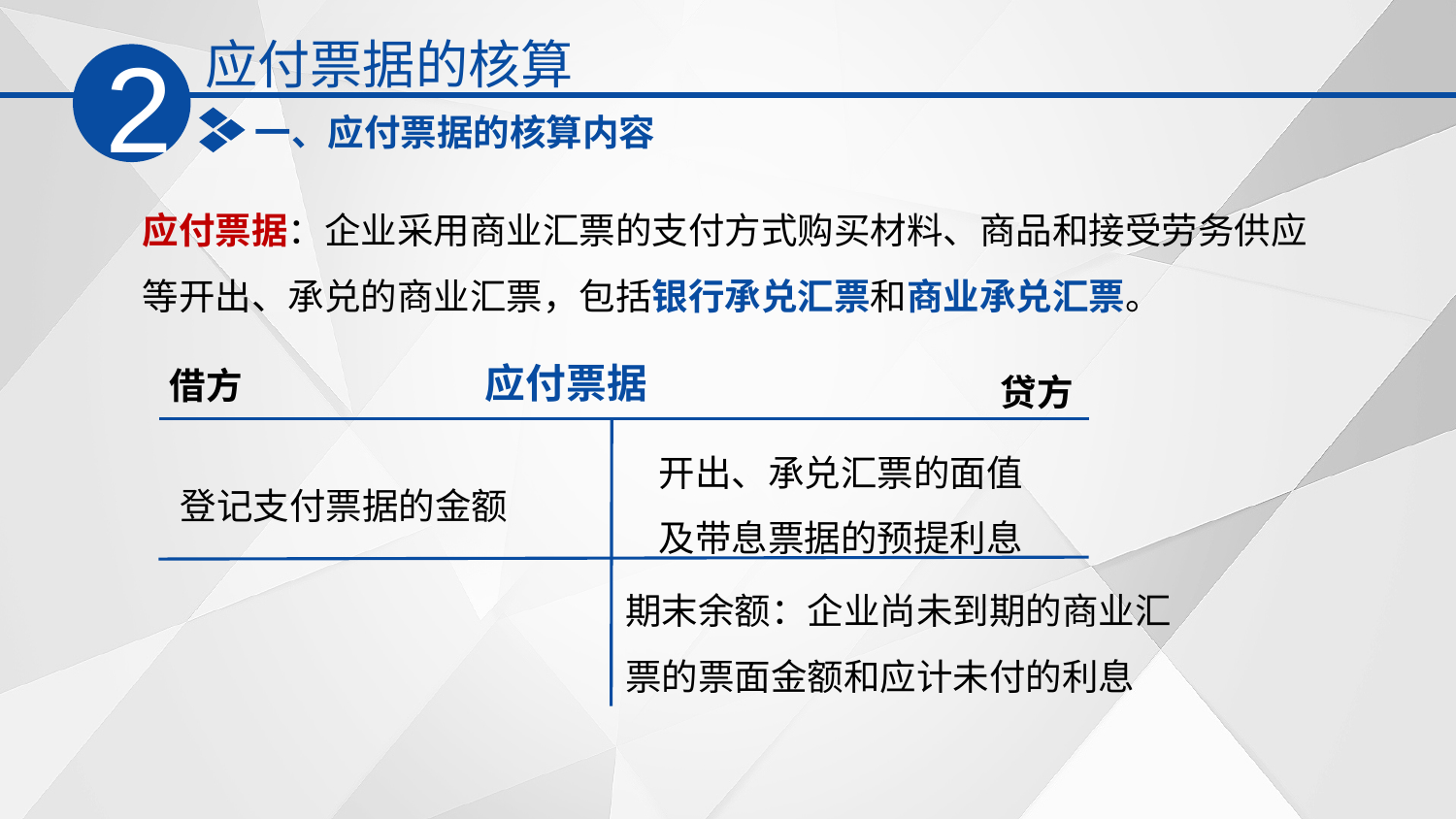

应付票据的核算
2

一、应付票据的核算内容

应付票据：企业采用商业汇票的支付方式购买材料、商品和接受劳务供应等开出、承兑的商业汇票，包括银行承兑汇票和商业承兑汇票。
应付票据
借方
贷方
开出、承兑汇票的面值及带息票据的预提利息
登记支付票据的金额
期末余额：企业尚未到期的商业汇票的票面金额和应计未付的利息